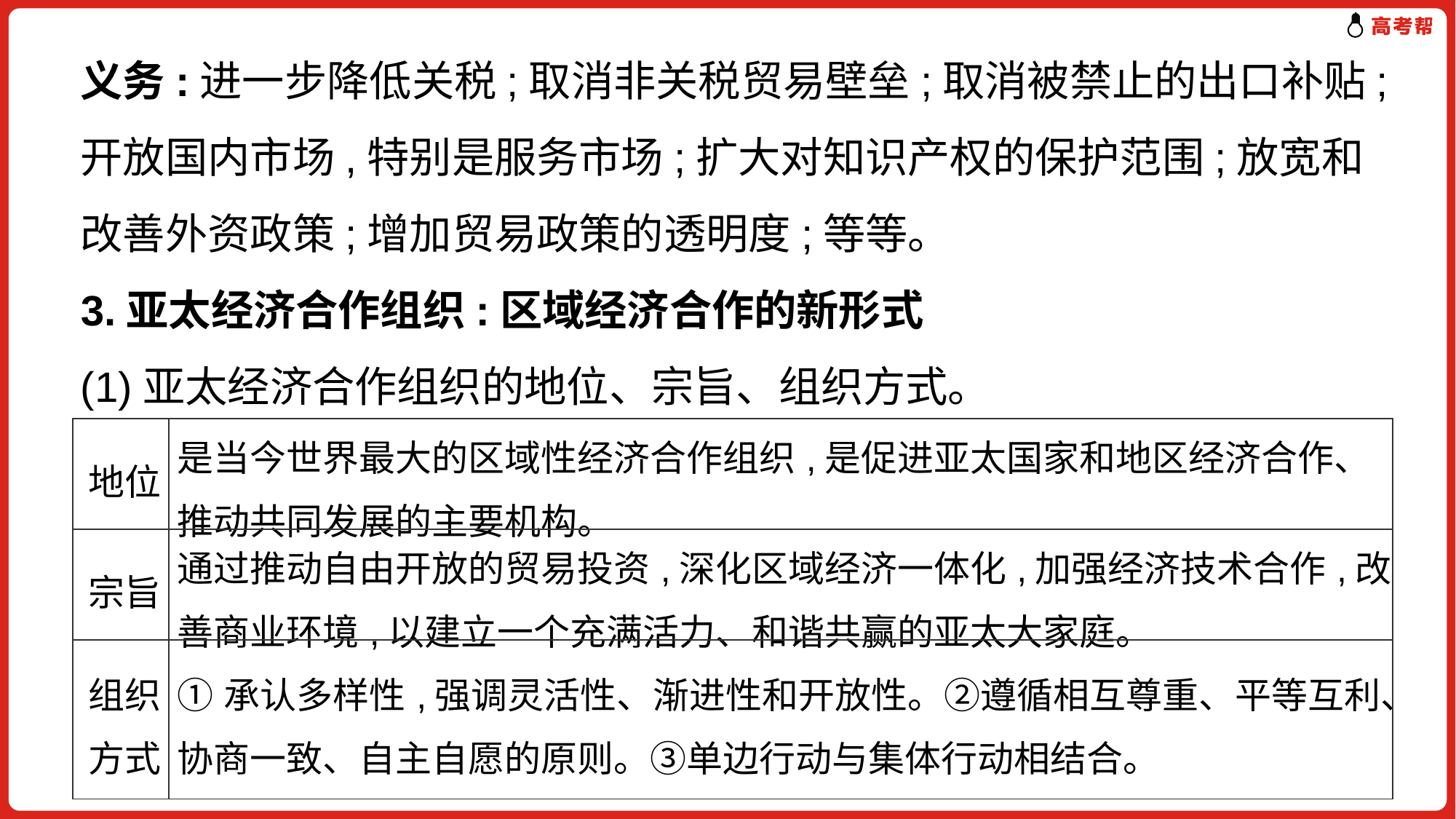

义务:进一步降低关税;取消非关税贸易壁垒;取消被禁止的出口补贴;开放国内市场,特别是服务市场;扩大对知识产权的保护范围;放宽和改善外资政策;增加贸易政策的透明度;等等。
3.亚太经济合作组织:区域经济合作的新形式
(1)亚太经济合作组织的地位、宗旨、组织方式。
| 地位 | 是当今世界最大的区域性经济合作组织,是促进亚太国家和地区经济合作、推动共同发展的主要机构。 |
| --- | --- |
| 宗旨 | 通过推动自由开放的贸易投资,深化区域经济一体化,加强经济技术合作,改善商业环境,以建立一个充满活力、和谐共赢的亚太大家庭。 |
| 组织方式 | ①承认多样性,强调灵活性、渐进性和开放性。②遵循相互尊重、平等互利、协商一致、自主自愿的原则。③单边行动与集体行动相结合。 |